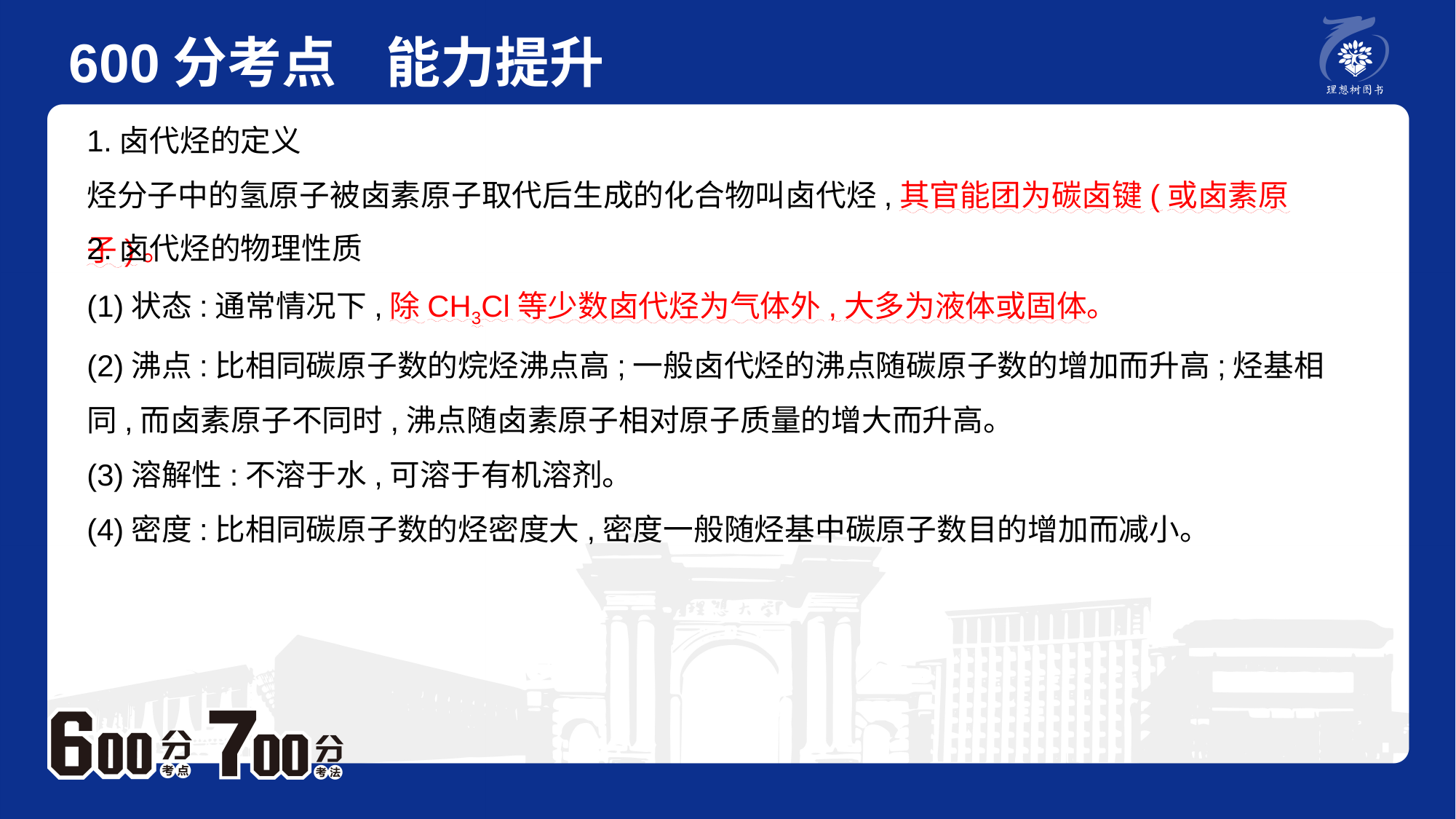

600分考点    能力提升
　               例题P2
1.卤代烃的定义烃分子中的氢原子被卤素原子取代后生成的化合物叫卤代烃,其官能团为碳卤键(或卤素原子)。
2.卤代烃的物理性质(1)状态:通常情况下,除CH3Cl等少数卤代烃为气体外,大多为液体或固体。
(2)沸点:比相同碳原子数的烷烃沸点高;一般卤代烃的沸点随碳原子数的增加而升高;烃基相同,而卤素原子不同时,沸点随卤素原子相对原子质量的增大而升高。(3)溶解性:不溶于水,可溶于有机溶剂。(4)密度:比相同碳原子数的烃密度大,密度一般随烃基中碳原子数目的增加而减小。